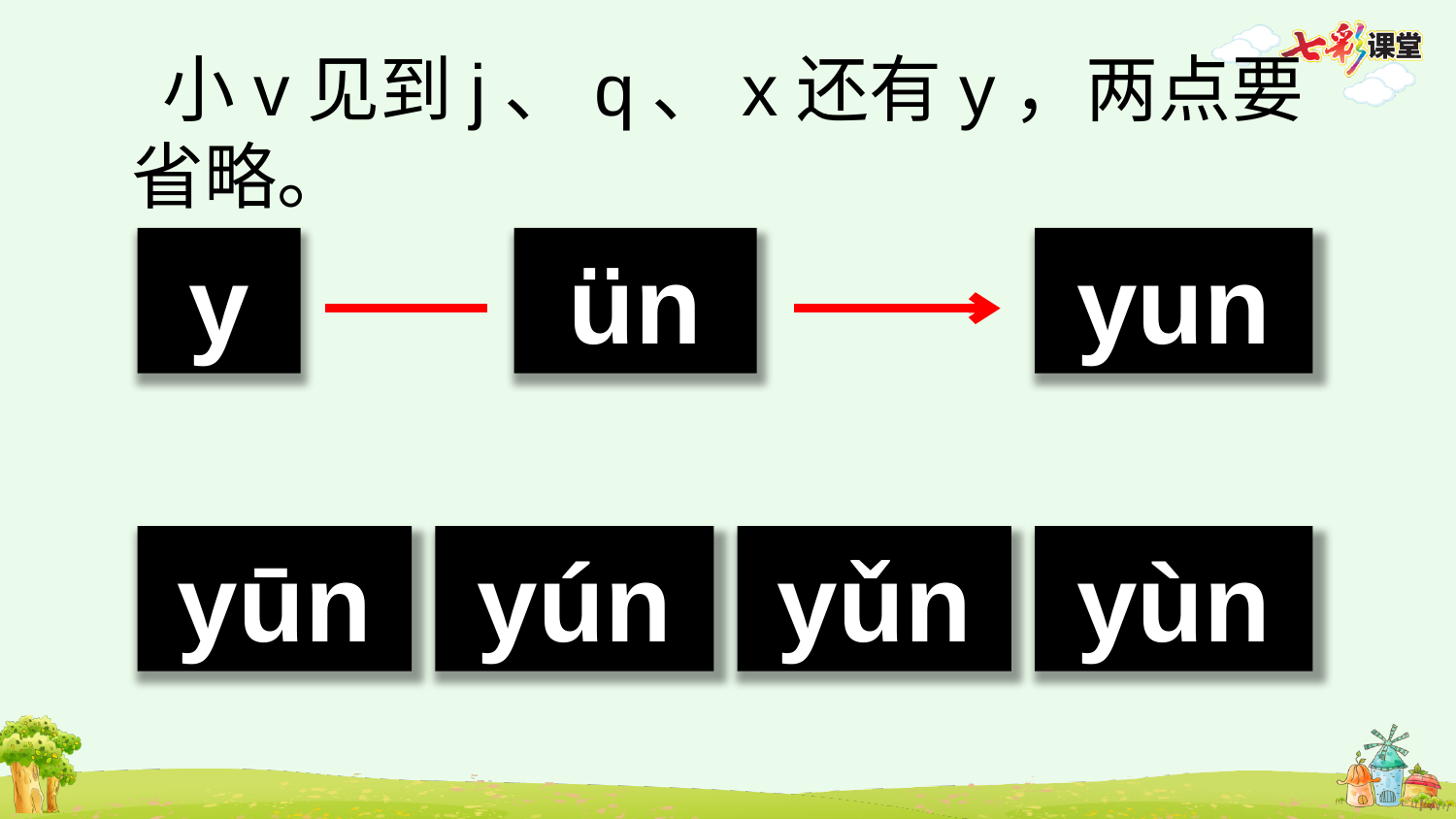

小v见到j、q、x还有y，两点要省略。
y
ün
yun
yūn
yún
yǔn
yùn